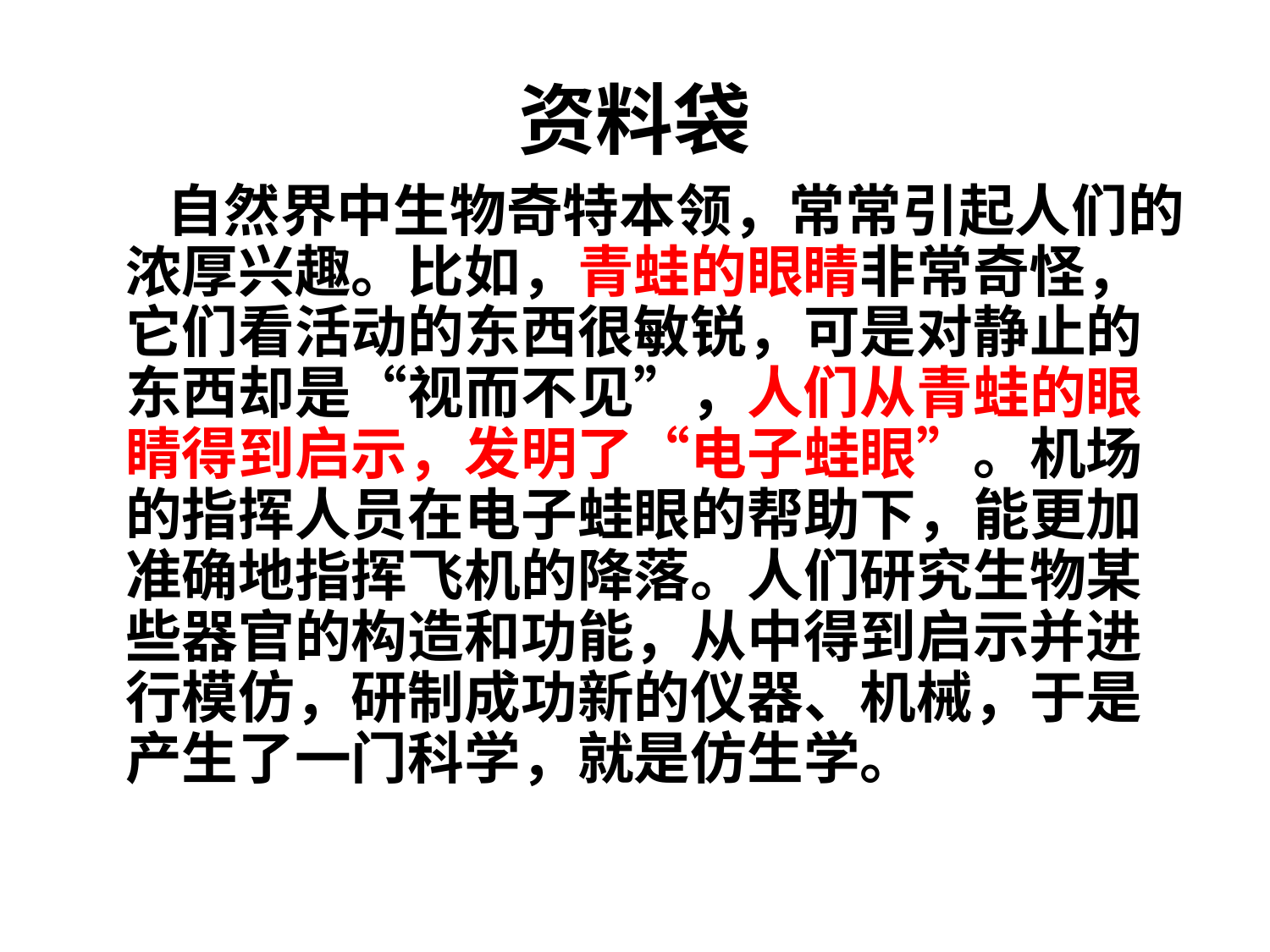

# 资料袋
      自然界中生物奇特本领，常常引起人们的浓厚兴趣。比如，青蛙的眼睛非常奇怪，它们看活动的东西很敏锐，可是对静止的东西却是“视而不见”，人们从青蛙的眼睛得到启示，发明了“电子蛙眼”。机场的指挥人员在电子蛙眼的帮助下，能更加准确地指挥飞机的降落。人们研究生物某些器官的构造和功能，从中得到启示并进行模仿，研制成功新的仪器、机械，于是产生了一门科学，就是仿生学。